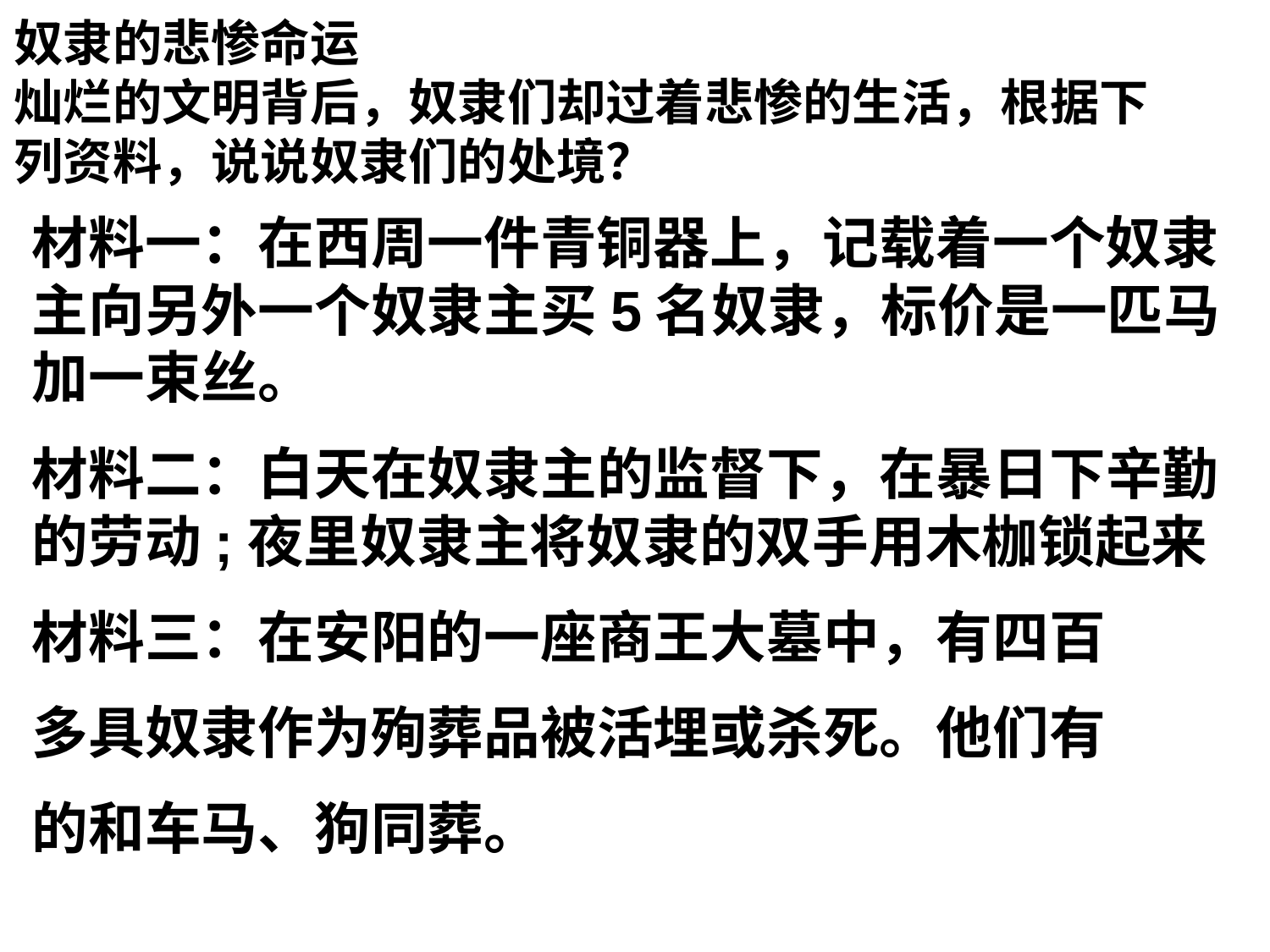

奴隶的悲惨命运
灿烂的文明背后，奴隶们却过着悲惨的生活，根据下列资料，说说奴隶们的处境？

材料一：在西周一件青铜器上，记载着一个奴隶主向另外一个奴隶主买5名奴隶，标价是一匹马加一束丝。
材料二：白天在奴隶主的监督下，在暴日下辛勤的劳动;夜里奴隶主将奴隶的双手用木枷锁起来
材料三：在安阳的一座商王大墓中，有四百
多具奴隶作为殉葬品被活埋或杀死。他们有
的和车马、狗同葬。